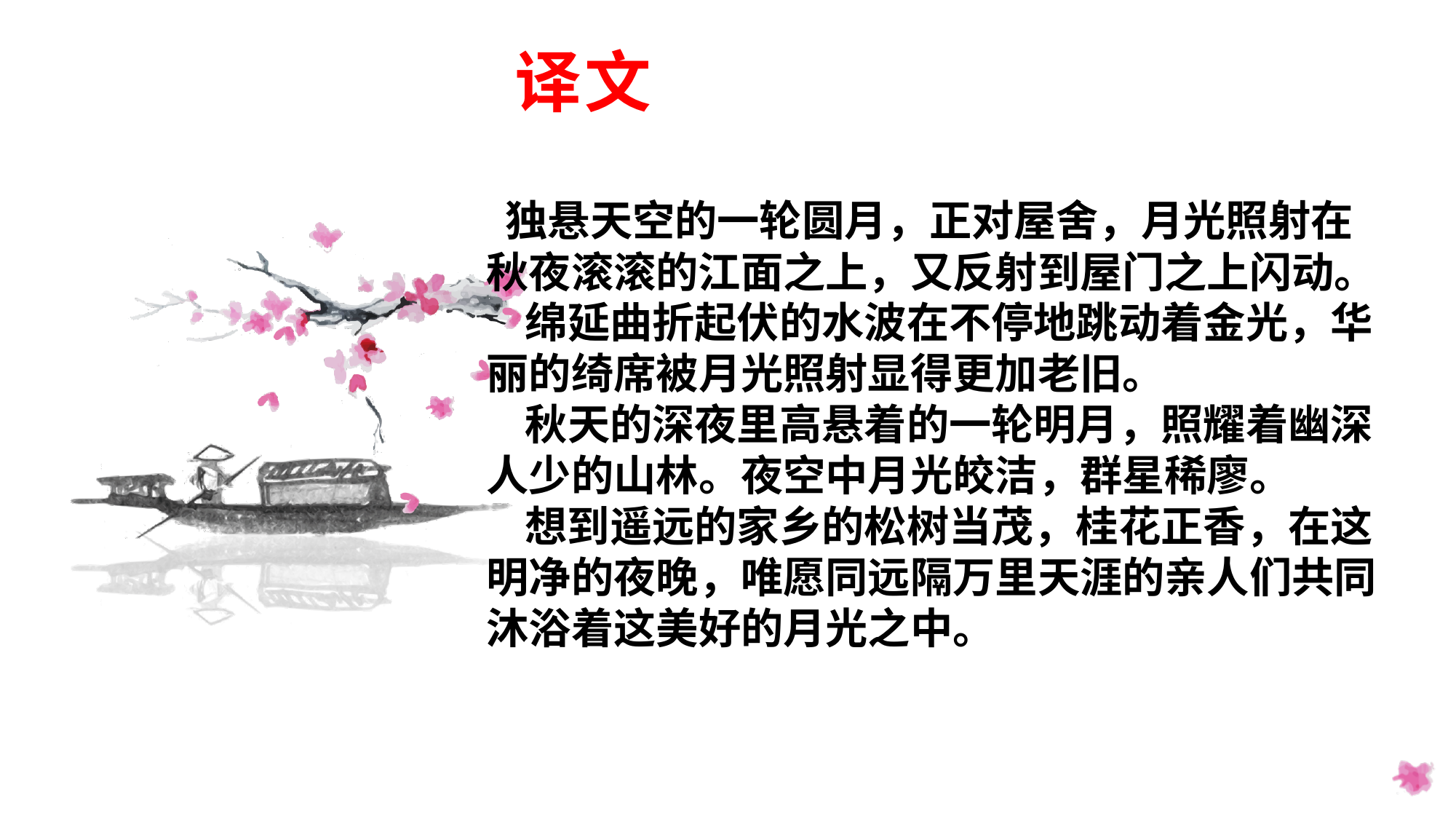

# 译文
  独悬天空的一轮圆月，正对屋舍，月光照射在秋夜滚滚的江面之上，又反射到屋门之上闪动。
    绵延曲折起伏的水波在不停地跳动着金光，华丽的绮席被月光照射显得更加老旧。
    秋天的深夜里高悬着的一轮明月，照耀着幽深人少的山林。夜空中月光皎洁，群星稀廖。
    想到遥远的家乡的松树当茂，桂花正香，在这明净的夜晚，唯愿同远隔万里天涯的亲人们共同沐浴着这美好的月光之中。